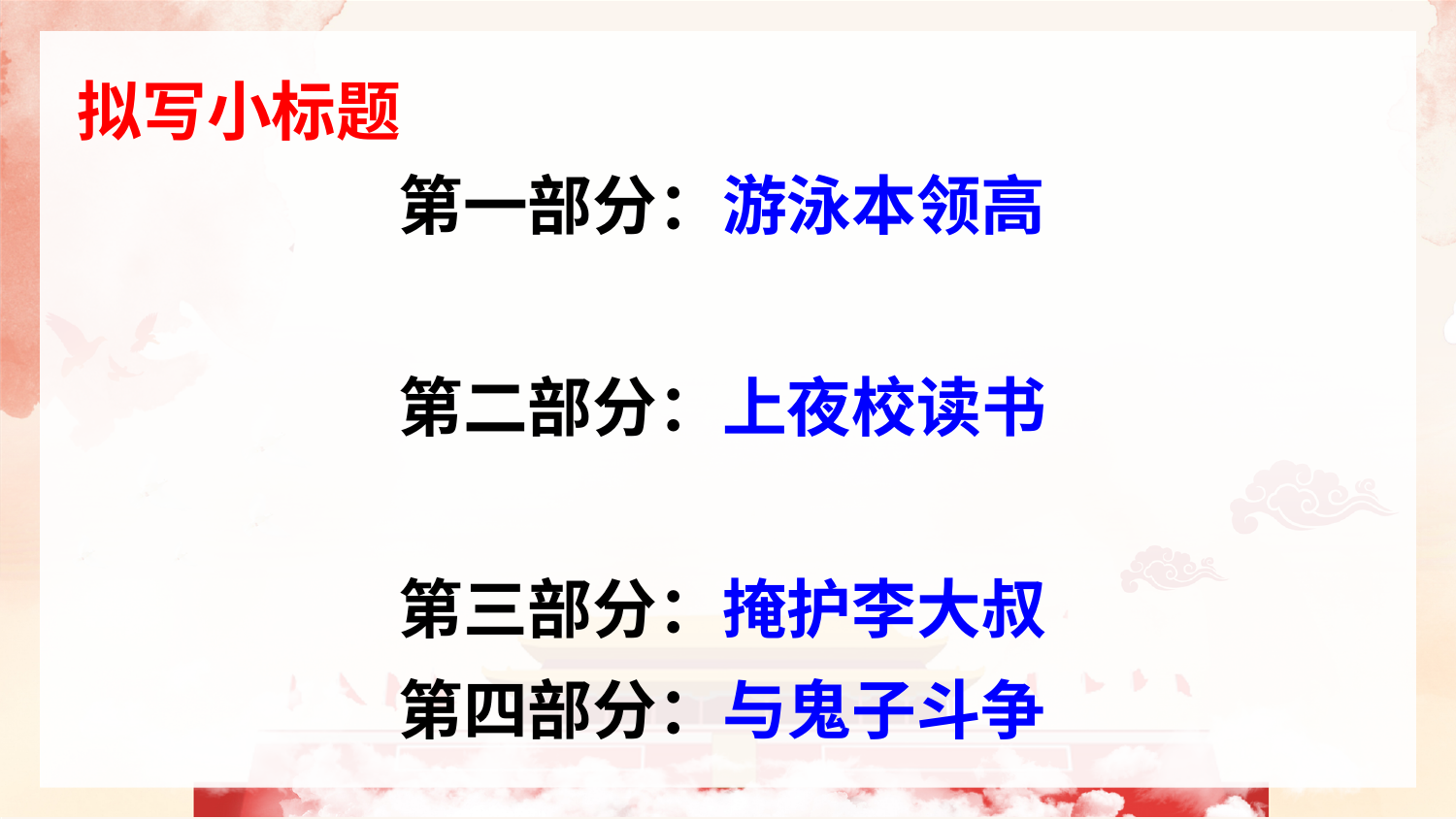

拟写小标题
第一部分：游泳本领高
第二部分：上夜校读书
第三部分：掩护李大叔
第四部分：与鬼子斗争
第五部分：河沿上的枪声
第六部分：雨来没有死